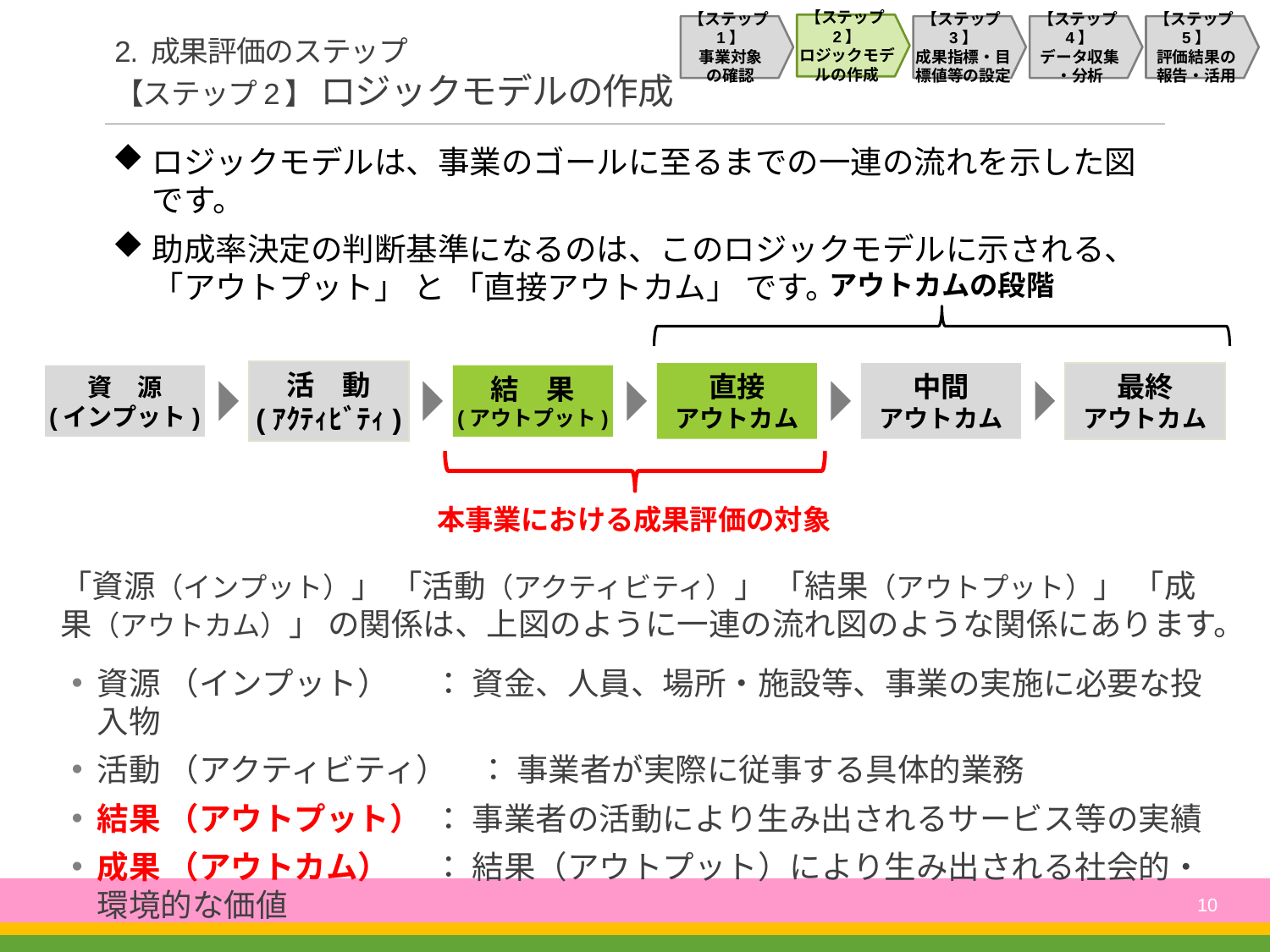

【ステップ2】
ロジックモデルの作成
【ステップ1】
事業対象
の確認
【ステップ3】
成果指標・目標値等の設定
【ステップ4】
データ収集
・分析
【ステップ5】
評価結果の
報告・活用
# 2. 成果評価のステップ 【ステップ2】 ロジックモデルの作成

ロジックモデルは、事業のゴールに至るまでの一連の流れを示した図です。
助成率決定の判断基準になるのは、このロジックモデルに示される、
「アウトプット」 と 「直接アウトカム」 です。
アウトカムの段階

資　源
(インプット)
活　動
(ｱｸﾃｨﾋﾞﾃｨ)
結　果
(アウトプット)
直接
アウトカム
中間
アウトカム
最終
アウトカム

本事業における成果評価の対象
「資源（インプット）」 「活動（アクティビティ）」 「結果（アウトプット）」 「成果（アウトカム）」 の関係は、上図のように一連の流れ図のような関係にあります。
資源 （インプット） 	： 資金、人員、場所・施設等、事業の実施に必要な投入物
活動 （アクティビティ）	： 事業者が実際に従事する具体的業務
結果 （アウトプット） 	： 事業者の活動により生み出されるサービス等の実績
成果 （アウトカム） 	： 結果（アウトプット）により生み出される社会的・環境的な価値

10